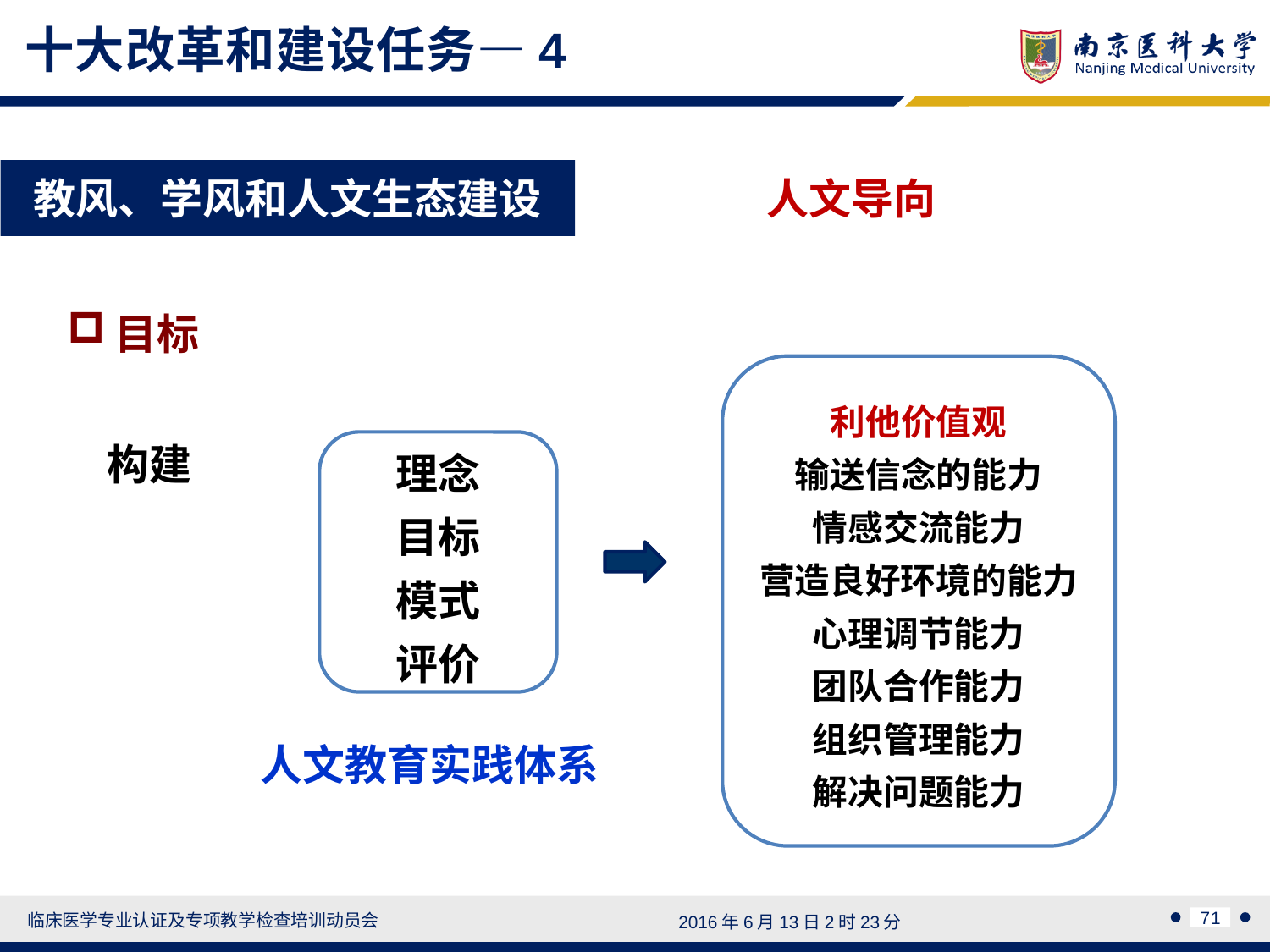

十大改革和建设任务—4
教风、学风和人文生态建设
人文导向
目标
利他价值观
输送信念的能力
情感交流能力
营造良好环境的能力
心理调节能力
团队合作能力
组织管理能力
解决问题能力
构建
理念
目标
模式
评价

人文教育实践体系